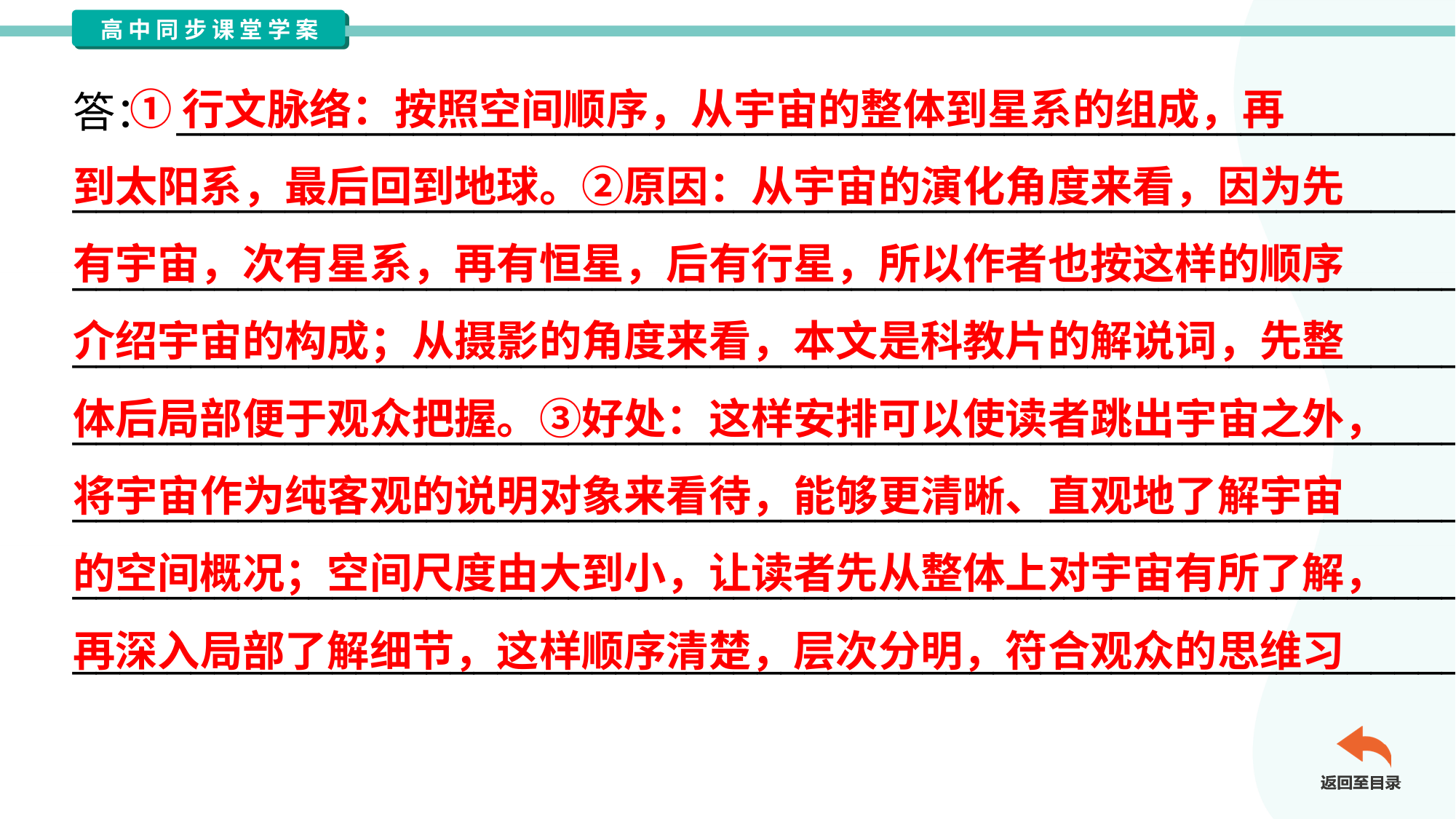

①行文脉络：按照空间顺序，从宇宙的整体到星系的组成，再
到太阳系，最后回到地球。②原因：从宇宙的演化角度来看，因为先
有宇宙，次有星系，再有恒星，后有行星，所以作者也按这样的顺序
介绍宇宙的构成；从摄影的角度来看，本文是科教片的解说词，先整
体后局部便于观众把握。③好处：这样安排可以使读者跳出宇宙之外，
将宇宙作为纯客观的说明对象来看待，能够更清晰、直观地了解宇宙
的空间概况；空间尺度由大到小，让读者先从整体上对宇宙有所了解，
再深入局部了解细节，这样顺序清楚，层次分明，符合观众的思维习

答： ________________________________________________________
_____________________________________________________________
_____________________________________________________________
_____________________________________________________________
_____________________________________________________________
_____________________________________________________________
_____________________________________________________________
_____________________________________________________________